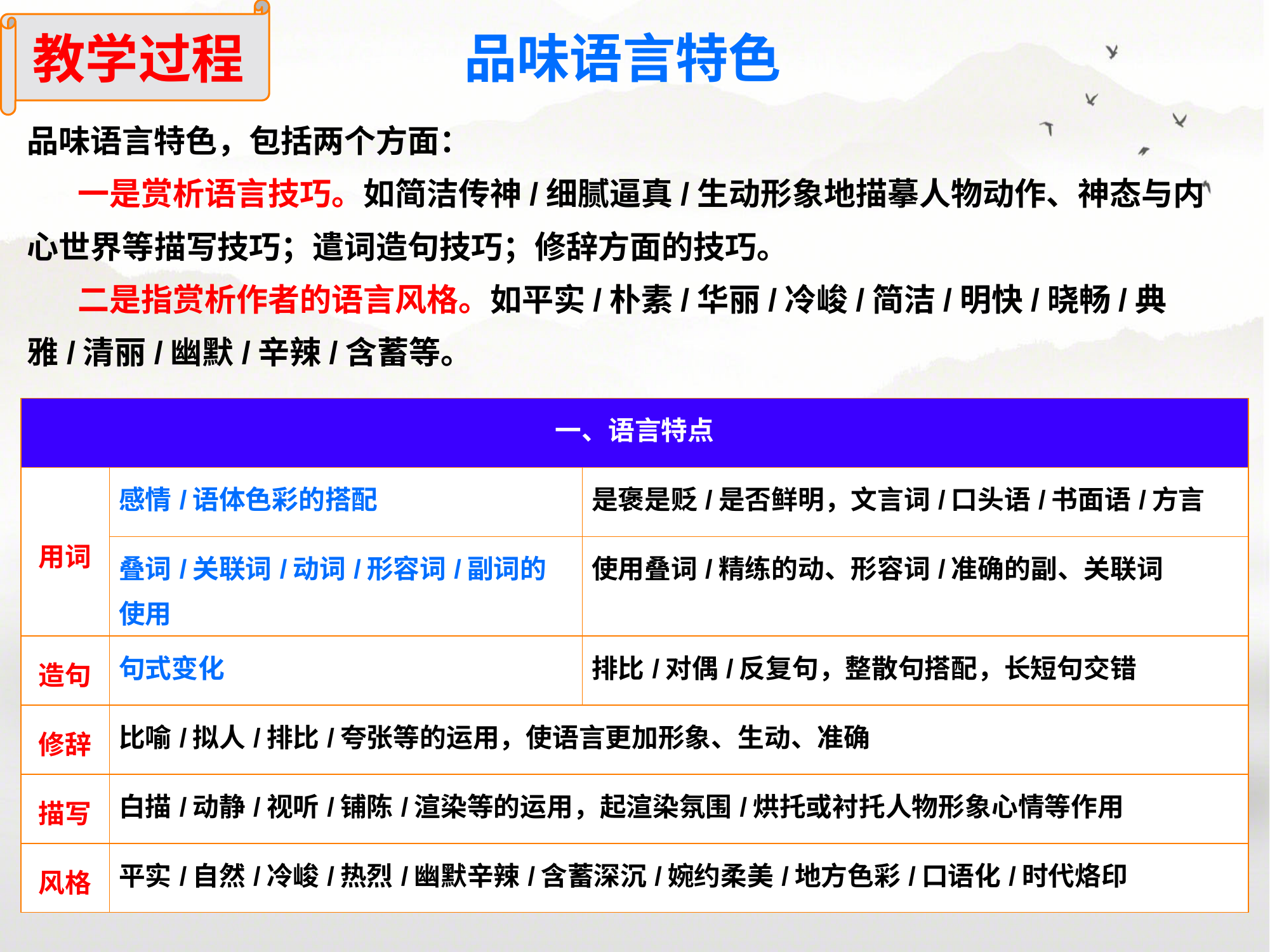

教学过程
品味语言特色
品味语言特色，包括两个方面：
      一是赏析语言技巧。如简洁传神/细腻逼真/生动形象地描摹人物动作、神态与内心世界等描写技巧；遣词造句技巧；修辞方面的技巧。
      二是指赏析作者的语言风格。如平实/朴素/华丽/冷峻/简洁/明快/晓畅/典雅/清丽/幽默/辛辣/含蓄等。
| 一、语言特点 |  |  |
| --- | --- | --- |
| 用词 | 感情/语体色彩的搭配 | 是褒是贬/是否鲜明，文言词/口头语/书面语/方言 |
|  | 叠词/关联词/动词/形容词/副词的使用 | 使用叠词/精练的动、形容词/准确的副、关联词 |
| 造句 | 句式变化 | 排比/对偶/反复句，整散句搭配，长短句交错 |
| 修辞 | 比喻/拟人/排比/夸张等的运用，使语言更加形象、生动、准确 |  |
| 描写 | 白描/动静/视听/铺陈/渲染等的运用，起渲染氛围/烘托或衬托人物形象心情等作用 |  |
| 风格 | 平实/自然/冷峻/热烈/幽默辛辣/含蓄深沉/婉约柔美/地方色彩/口语化/时代烙印 |  |